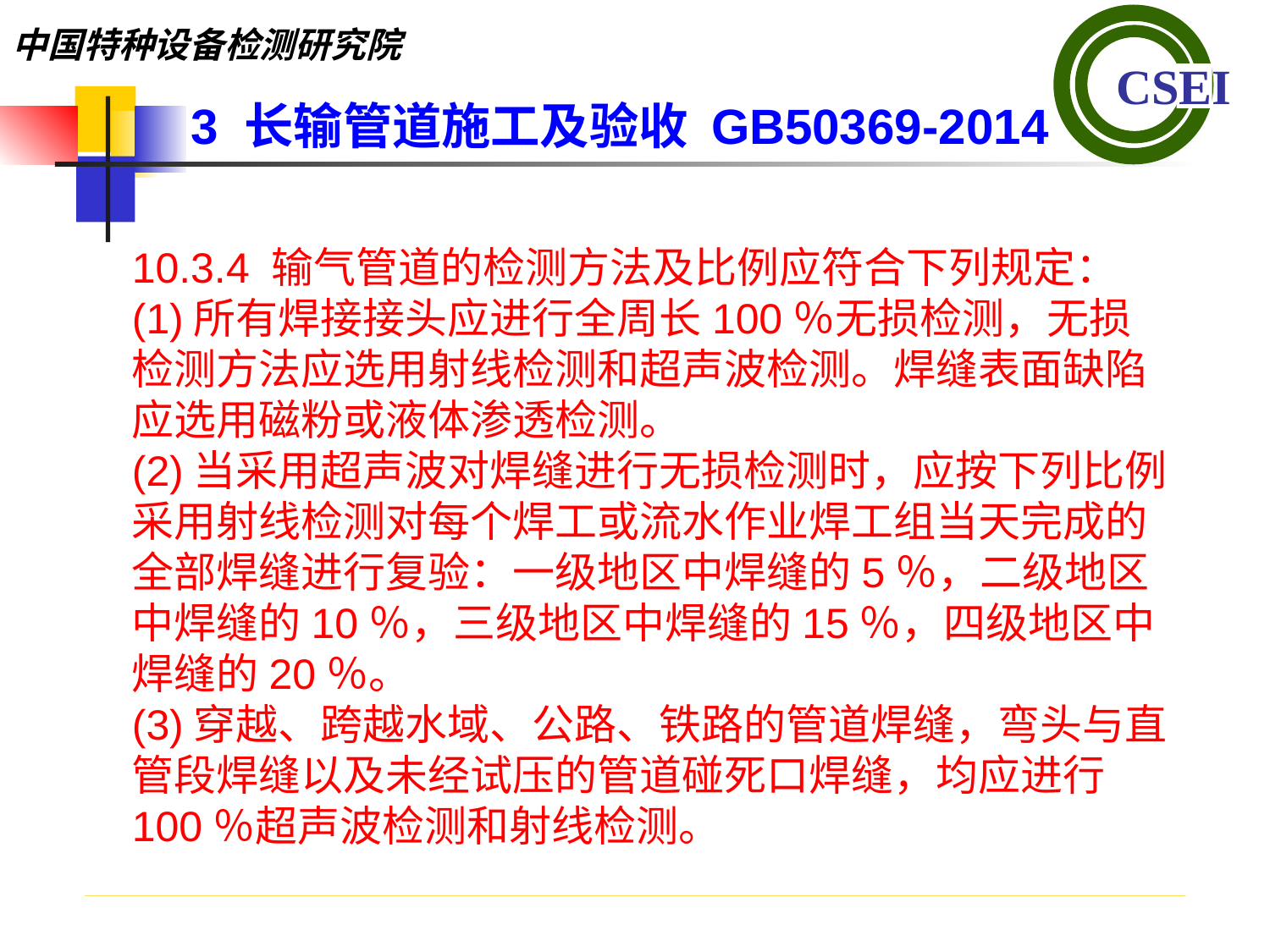

3 长输管道施工及验收 GB50369-2014
10.3.4 输气管道的检测方法及比例应符合下列规定：(1)所有焊接接头应进行全周长100％无损检测，无损检测方法应选用射线检测和超声波检测。焊缝表面缺陷应选用磁粉或液体渗透检测。(2)当采用超声波对焊缝进行无损检测时，应按下列比例采用射线检测对每个焊工或流水作业焊工组当天完成的全部焊缝进行复验：一级地区中焊缝的5％，二级地区中焊缝的10％，三级地区中焊缝的15％，四级地区中焊缝的20％。(3)穿越、跨越水域、公路、铁路的管道焊缝，弯头与直管段焊缝以及未经试压的管道碰死口焊缝，均应进行100％超声波检测和射线检测。